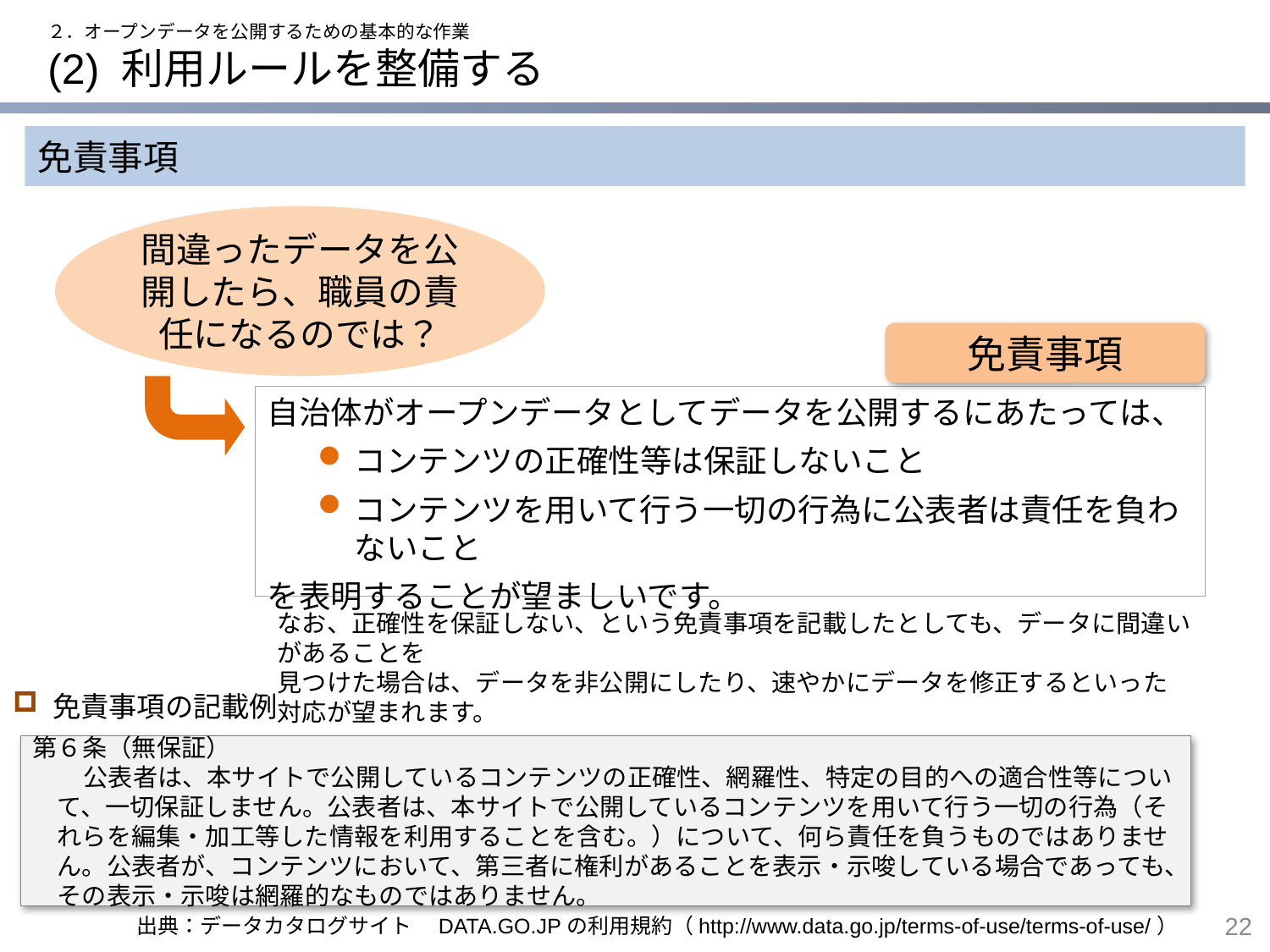

２．オープンデータを公開するための基本的な作業
# (2) 利用ルールを整備する
免責事項
間違ったデータを公開したら、職員の責任になるのでは？
免責事項

自治体がオープンデータとしてデータを公開するにあたっては、
コンテンツの正確性等は保証しないこと
コンテンツを用いて行う一切の行為に公表者は責任を負わないこと
を表明することが望ましいです。
なお、正確性を保証しない、という免責事項を記載したとしても、データに間違いがあることを
見つけた場合は、データを非公開にしたり、速やかにデータを修正するといった対応が望まれます。
免責事項の記載例
第６条（無保証）
公表者は、本サイトで公開しているコンテンツの正確性、網羅性、特定の目的への適合性等について、一切保証しません。公表者は、本サイトで公開しているコンテンツを用いて行う一切の行為（それらを編集・加工等した情報を利用することを含む。）について、何ら責任を負うものではありません。公表者が、コンテンツにおいて、第三者に権利があることを表示・示唆している場合であっても、その表示・示唆は網羅的なものではありません。
出典：データカタログサイト　DATA.GO.JPの利用規約（http://www.data.go.jp/terms-of-use/terms-of-use/）
22